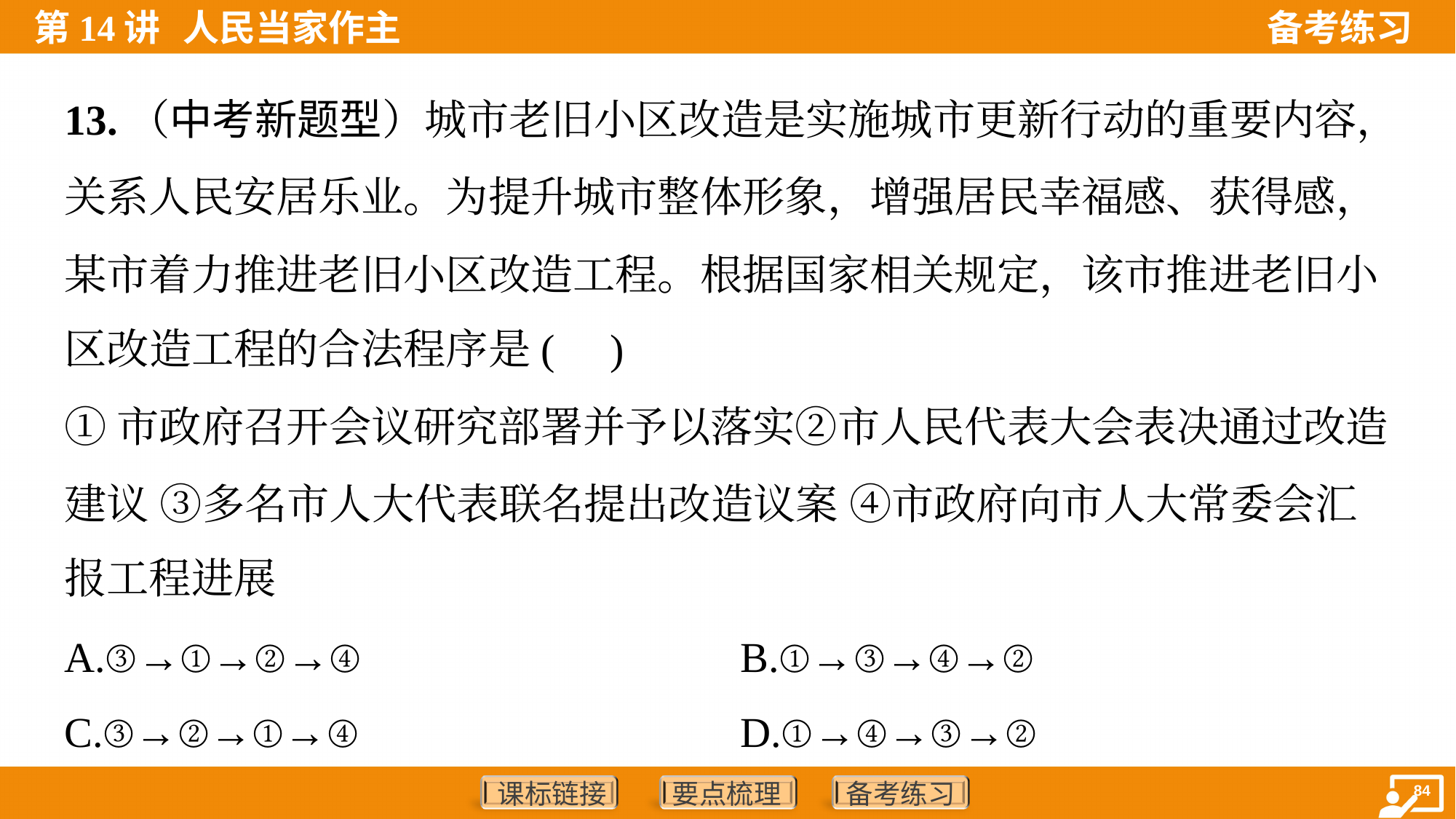

13.（中考新题型）城市老旧小区改造是实施城市更新行动的重要内容，
关系人民安居乐业。为提升城市整体形象，增强居民幸福感、获得感，
某市着力推进老旧小区改造工程。根据国家相关规定，该市推进老旧小
区改造工程的合法程序是(     )
①市政府召开会议研究部署并予以落实②市人民代表大会表决通过改造
建议 ③多名市人大代表联名提出改造议案 ④市政府向市人大常委会汇
报工程进展
A.③→①→②→④	B.①→③→④→②
C.③→②→①→④	D.①→④→③→②